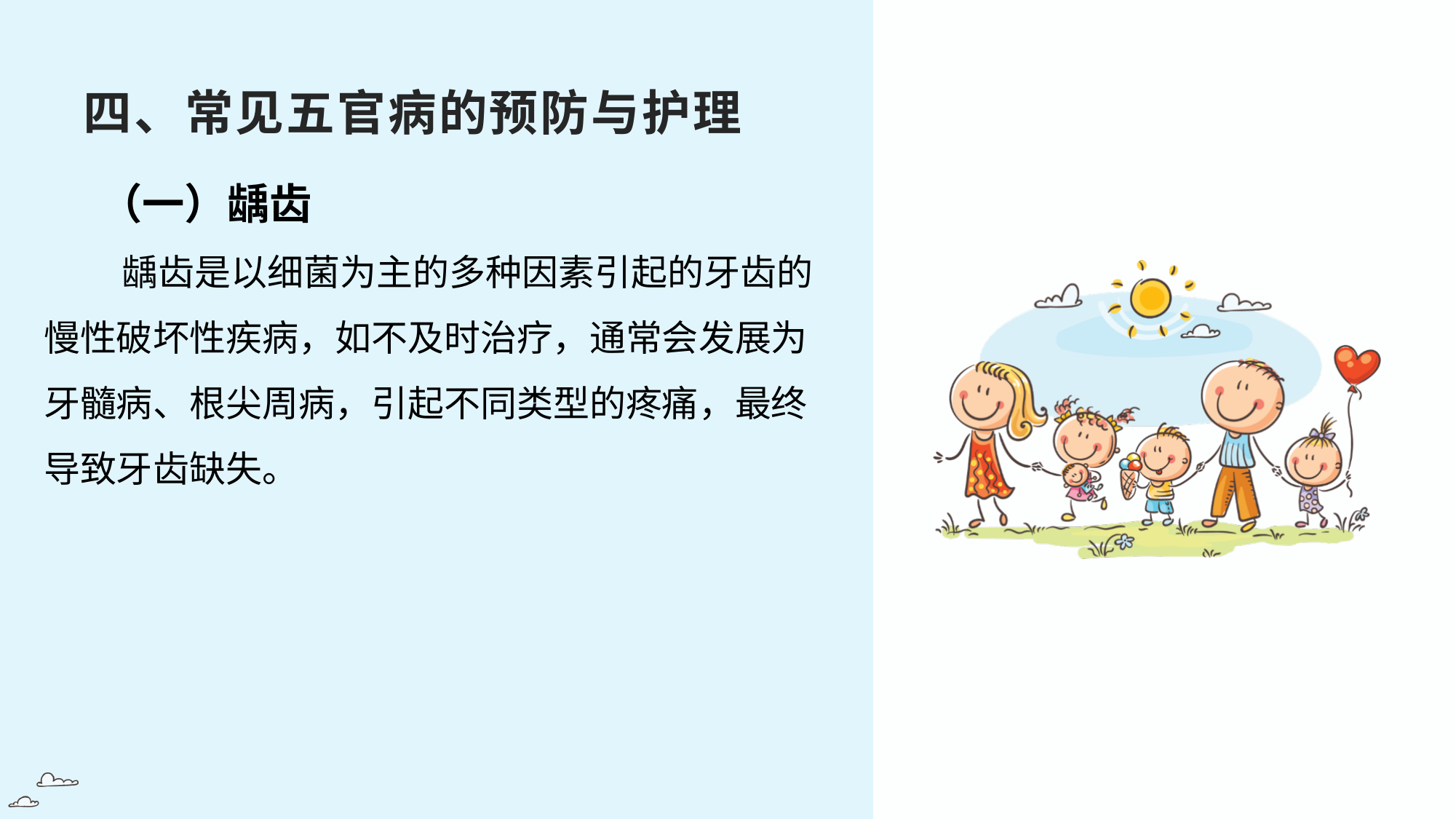

四、常见五官病的预防与护理
 （一）龋齿
    龋齿是以细菌为主的多种因素引起的牙齿的慢性破坏性疾病，如不及时治疗，通常会发展为牙髓病、根尖周病，引起不同类型的疼痛，最终导致牙齿缺失。